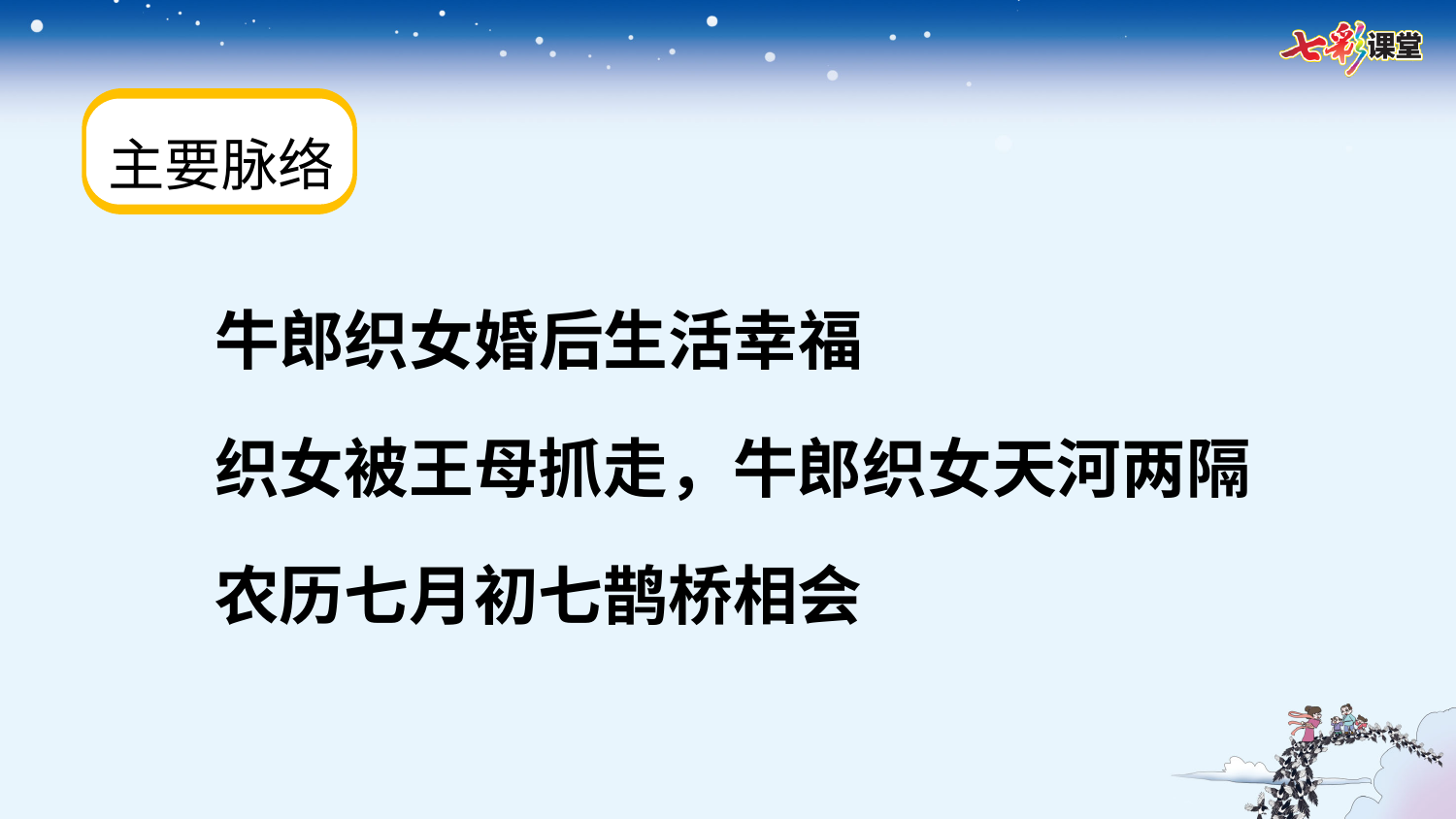

主要脉络

牛郎织女婚后生活幸福
织女被王母抓走，牛郎织女天河两隔
农历七月初七鹊桥相会